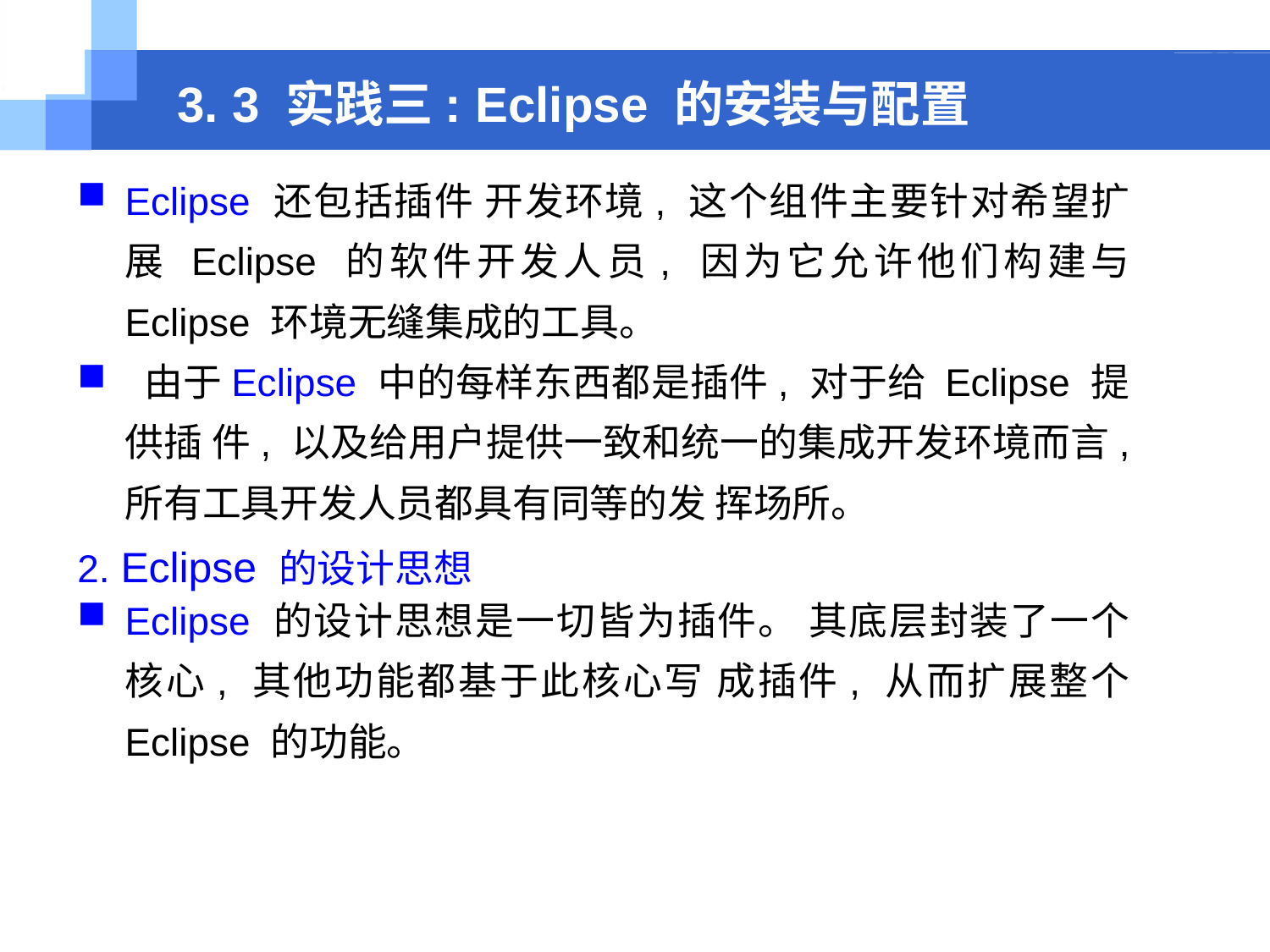

3. 3 实践三: Eclipse 的安装与配置
Eclipse 还包括插件 开发环境, 这个组件主要针对希望扩展 Eclipse 的软件开发人员, 因为它允许他们构建与 Eclipse 环境无缝集成的工具。
 由于Eclipse 中的每样东西都是插件, 对于给 Eclipse 提供插 件, 以及给用户提供一致和统一的集成开发环境而言, 所有工具开发人员都具有同等的发 挥场所。
2. Eclipse 的设计思想

Eclipse 的设计思想是一切皆为插件。 其底层封装了一个核心, 其他功能都基于此核心写 成插件, 从而扩展整个 Eclipse 的功能。